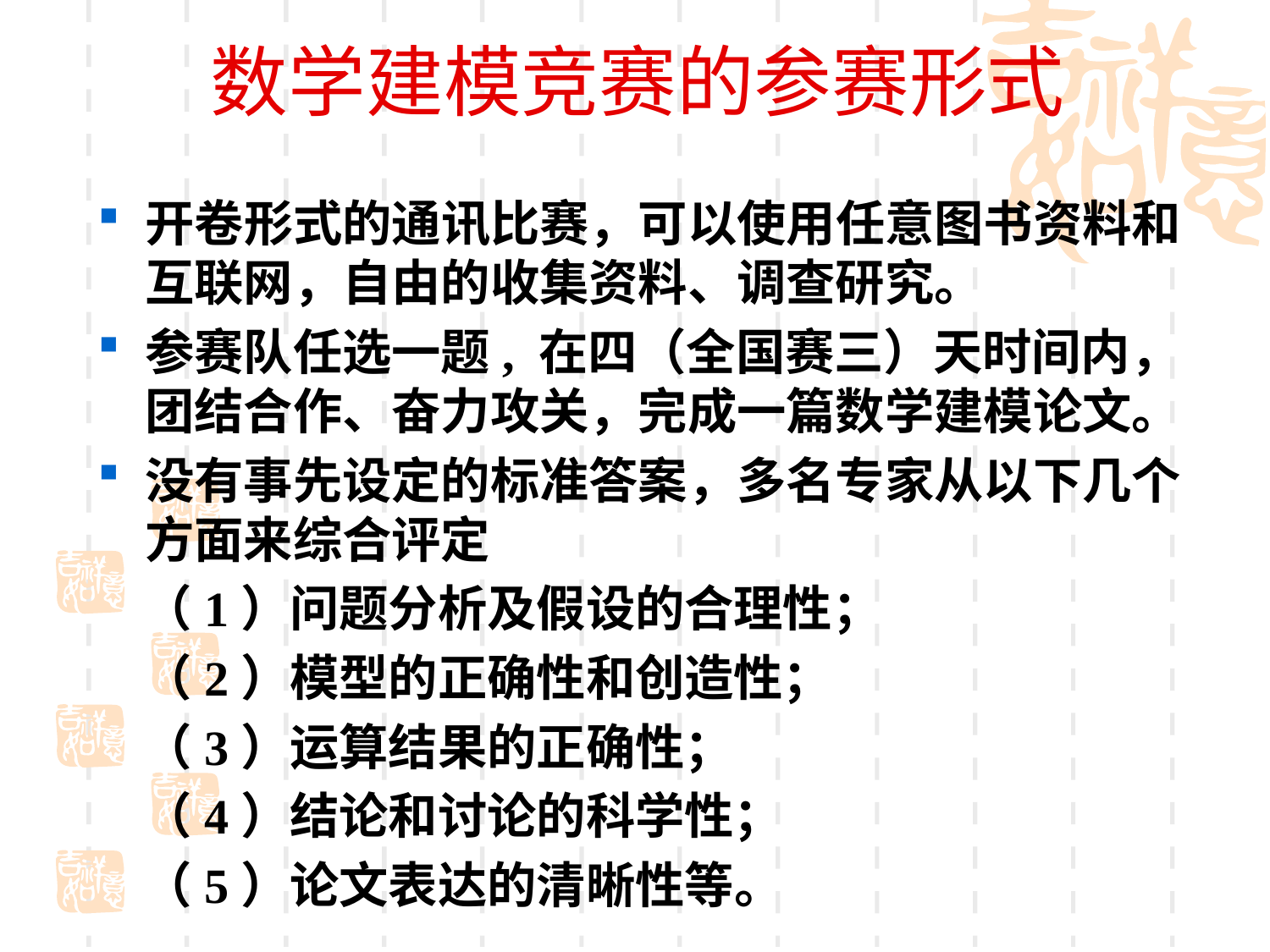

# 数学建模竞赛的参赛形式
开卷形式的通讯比赛，可以使用任意图书资料和互联网，自由的收集资料、调查研究。
参赛队任选一题, 在四（全国赛三）天时间内，团结合作、奋力攻关，完成一篇数学建模论文。
没有事先设定的标准答案，多名专家从以下几个方面来综合评定
   （1）问题分析及假设的合理性；
   （2）模型的正确性和创造性；
   （3）运算结果的正确性；
   （4）结论和讨论的科学性；
   （5）论文表达的清晰性等。